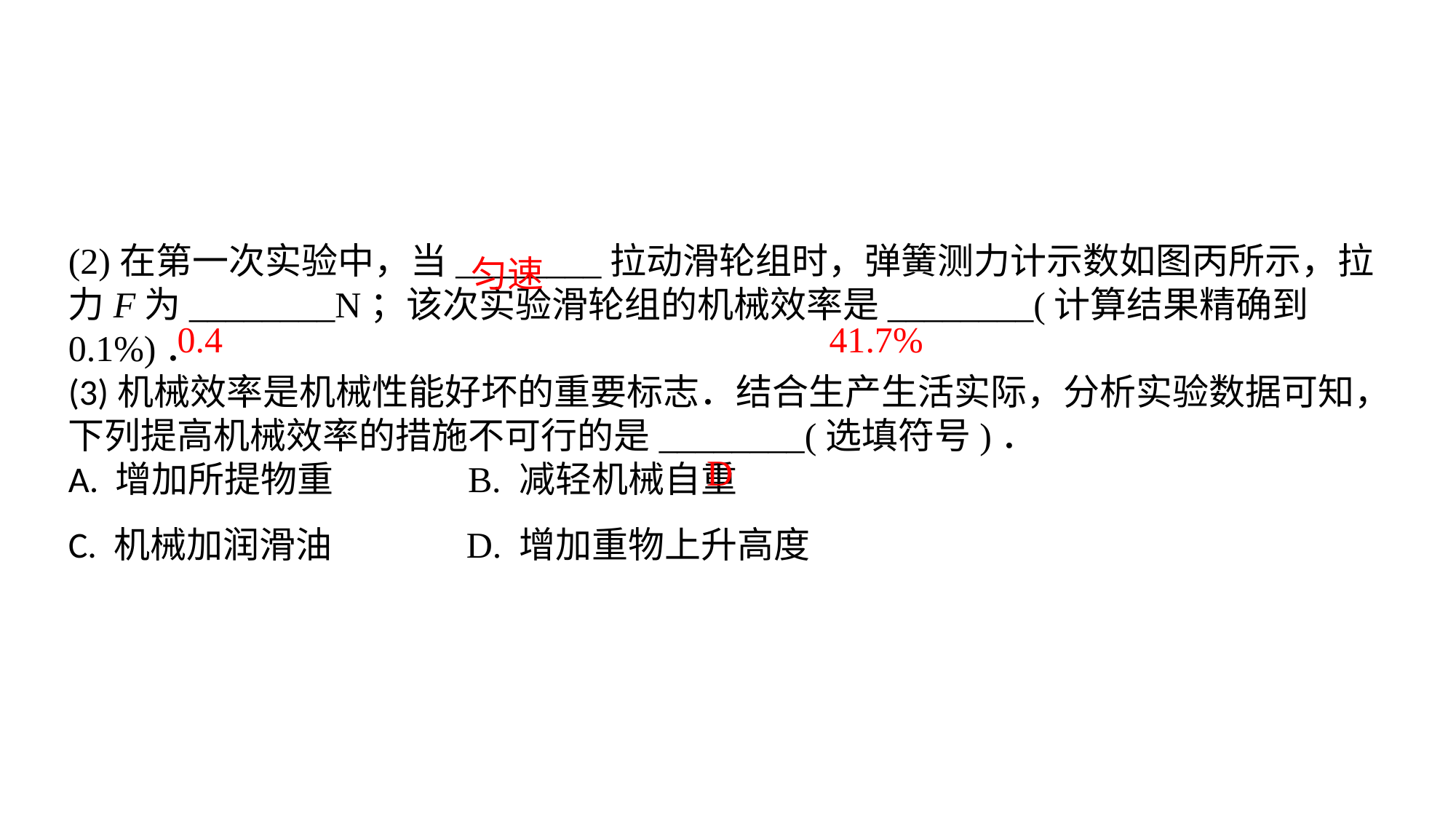

(2)在第一次实验中，当________拉动滑轮组时，弹簧测力计示数如图丙所示，拉力F为________N；该次实验滑轮组的机械效率是________(计算结果精确到0.1%)．(3)机械效率是机械性能好坏的重要标志．结合生产生活实际，分析实验数据可知，下列提高机械效率的措施不可行的是________(选填符号)．A. 增加所提物重  　　　B. 减轻机械自重C. 机械加润滑油  　　　D. 增加重物上升高度
匀速
0.4
41.7%
D